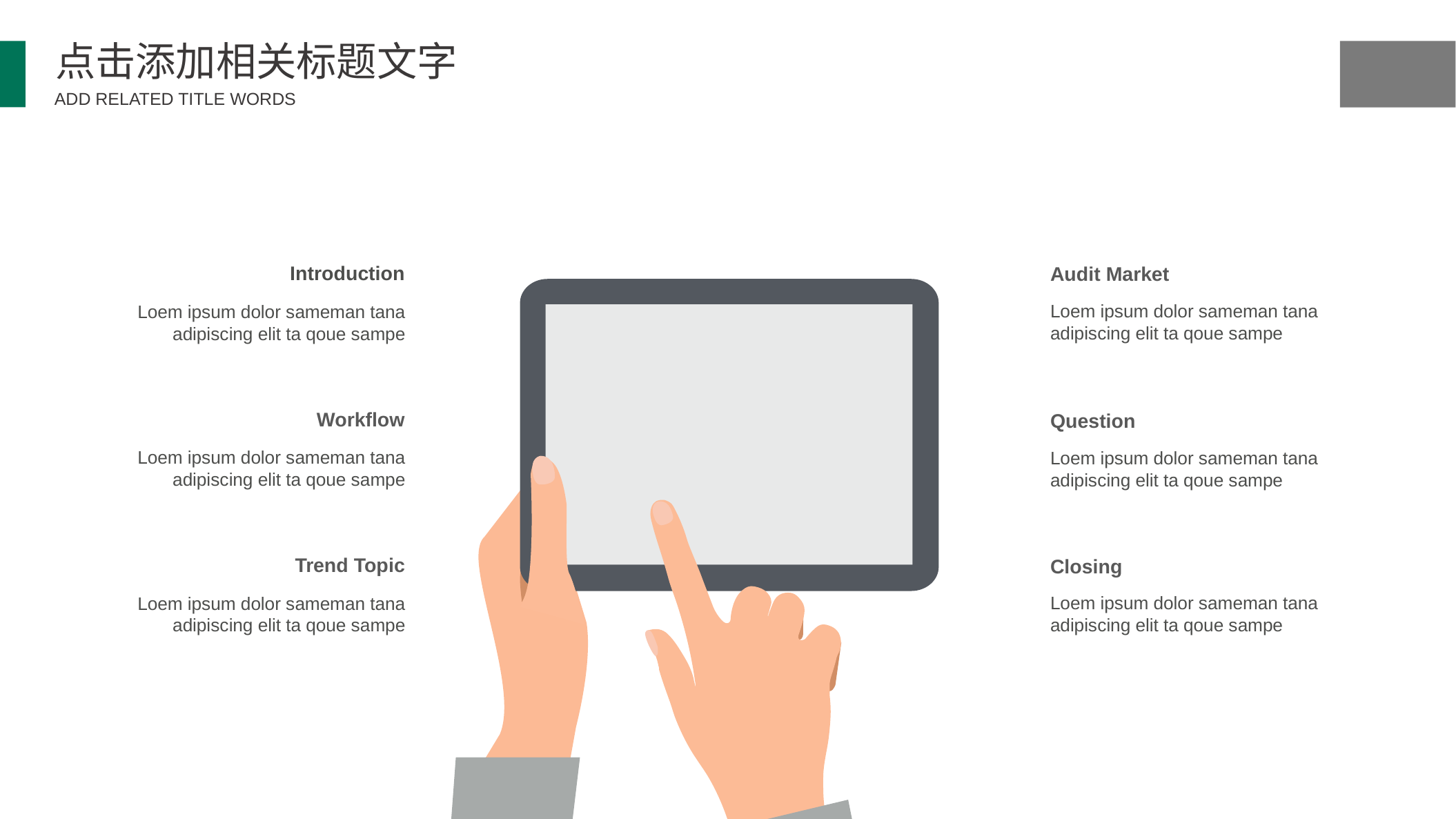

点击添加相关标题文字

ADD RELATED TITLE WORDS
Introduction
Audit Market

Loem ipsum dolor sameman tana adipiscing elit ta qoue sampe
Loem ipsum dolor sameman tana adipiscing elit ta qoue sampe
Workflow
Question
Loem ipsum dolor sameman tana adipiscing elit ta qoue sampe
Loem ipsum dolor sameman tana adipiscing elit ta qoue sampe

Closing
Trend Topic
Loem ipsum dolor sameman tana adipiscing elit ta qoue sampe
Loem ipsum dolor sameman tana adipiscing elit ta qoue sampe